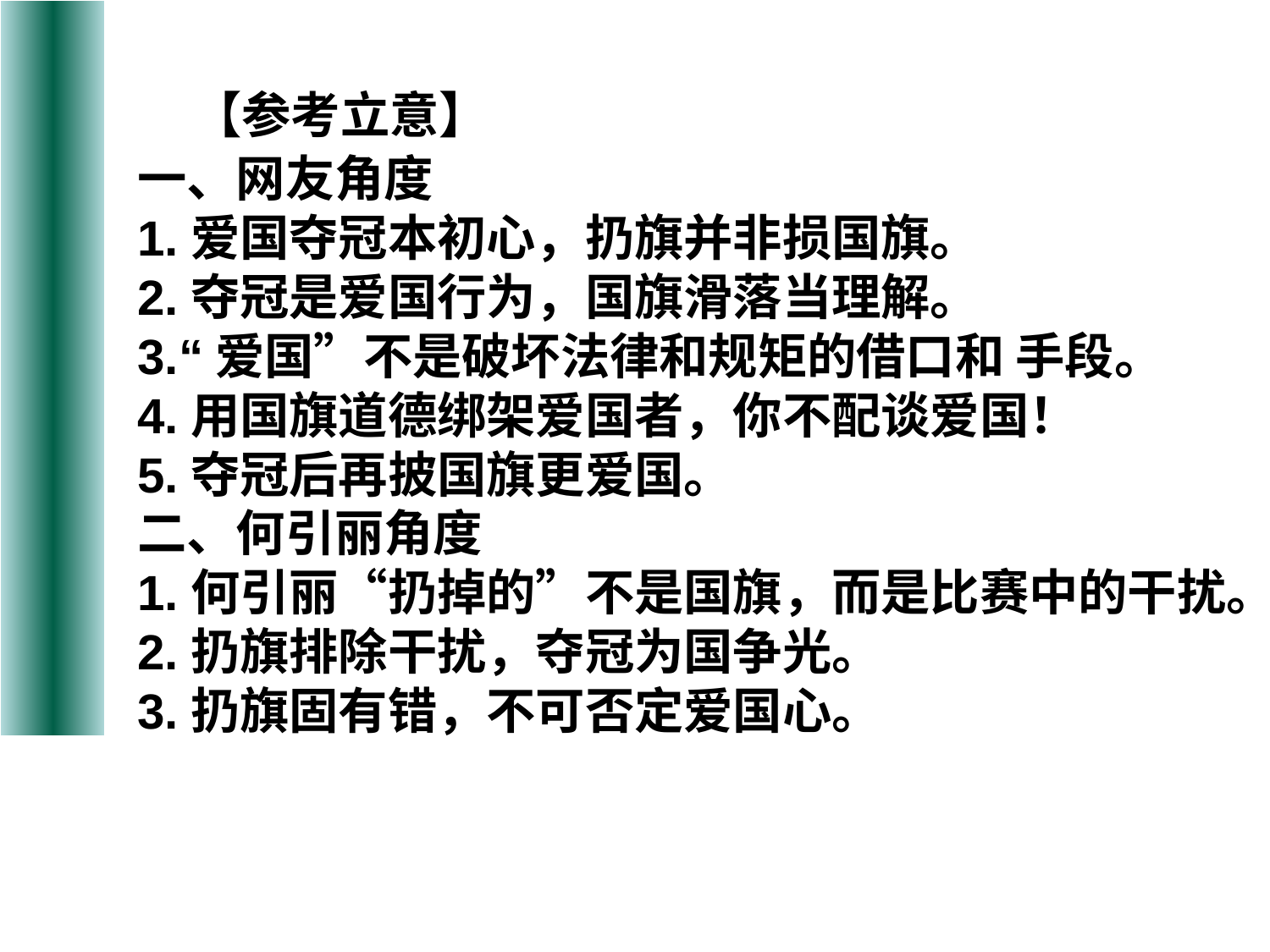

【参考立意】
一、网友角度
1.爱国夺冠本初心，扔旗并非损国旗。
2.夺冠是爱国行为，国旗滑落当理解。
3.“爱国”不是破坏法律和规矩的借口和 手段。
4.用国旗道德绑架爱国者，你不配谈爱国！
5.夺冠后再披国旗更爱国。
二、何引丽角度
1.何引丽“扔掉的”不是国旗，而是比赛中的干扰。
2.扔旗排除干扰，夺冠为国争光。
3.扔旗固有错，不可否定爱国心。